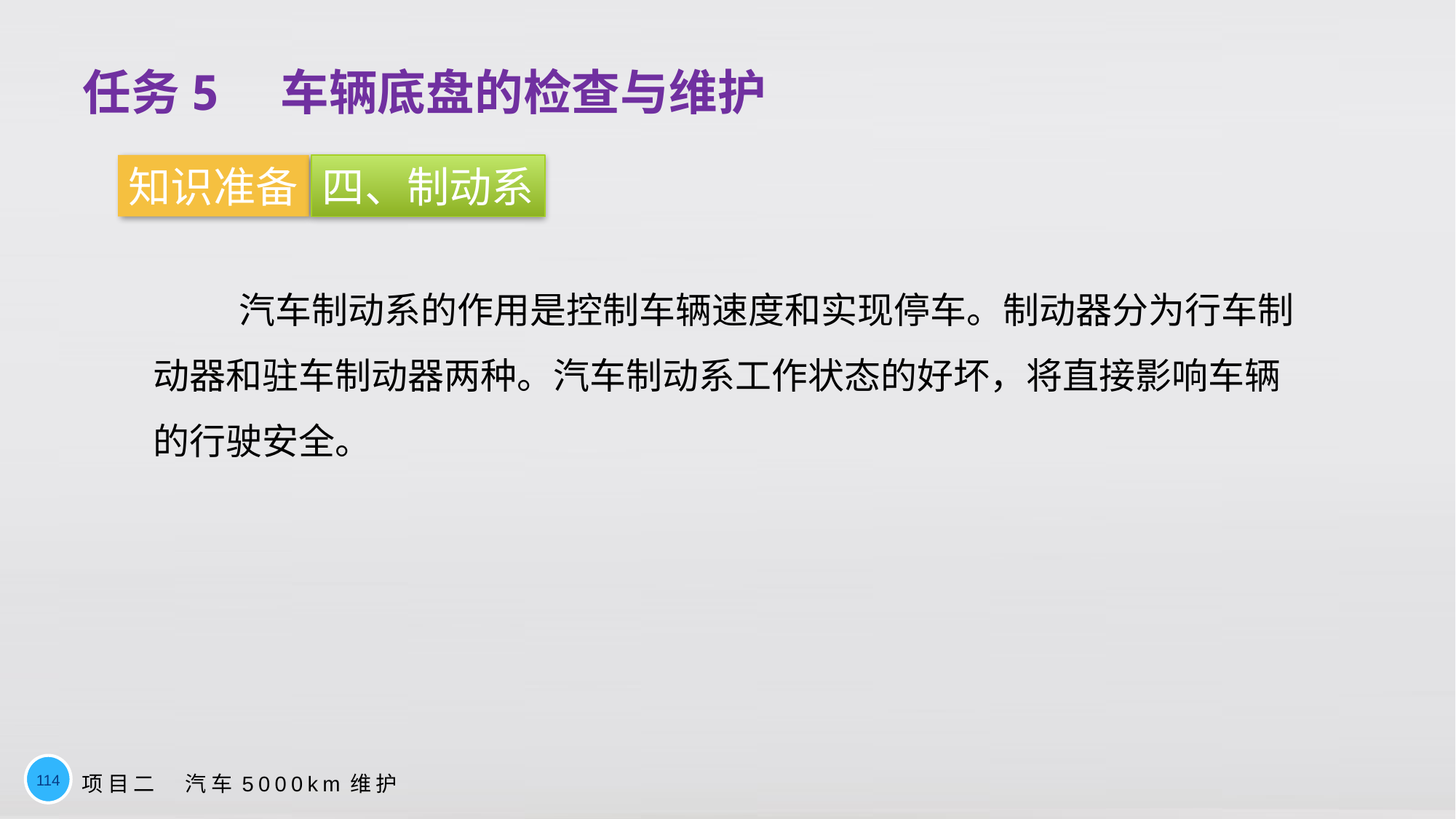

任务5　车辆底盘的检查与维护
知识准备
四、制动系
汽车制动系的作用是控制车辆速度和实现停车。制动器分为行车制动器和驻车制动器两种。汽车制动系工作状态的好坏，将直接影响车辆的行驶安全。
114